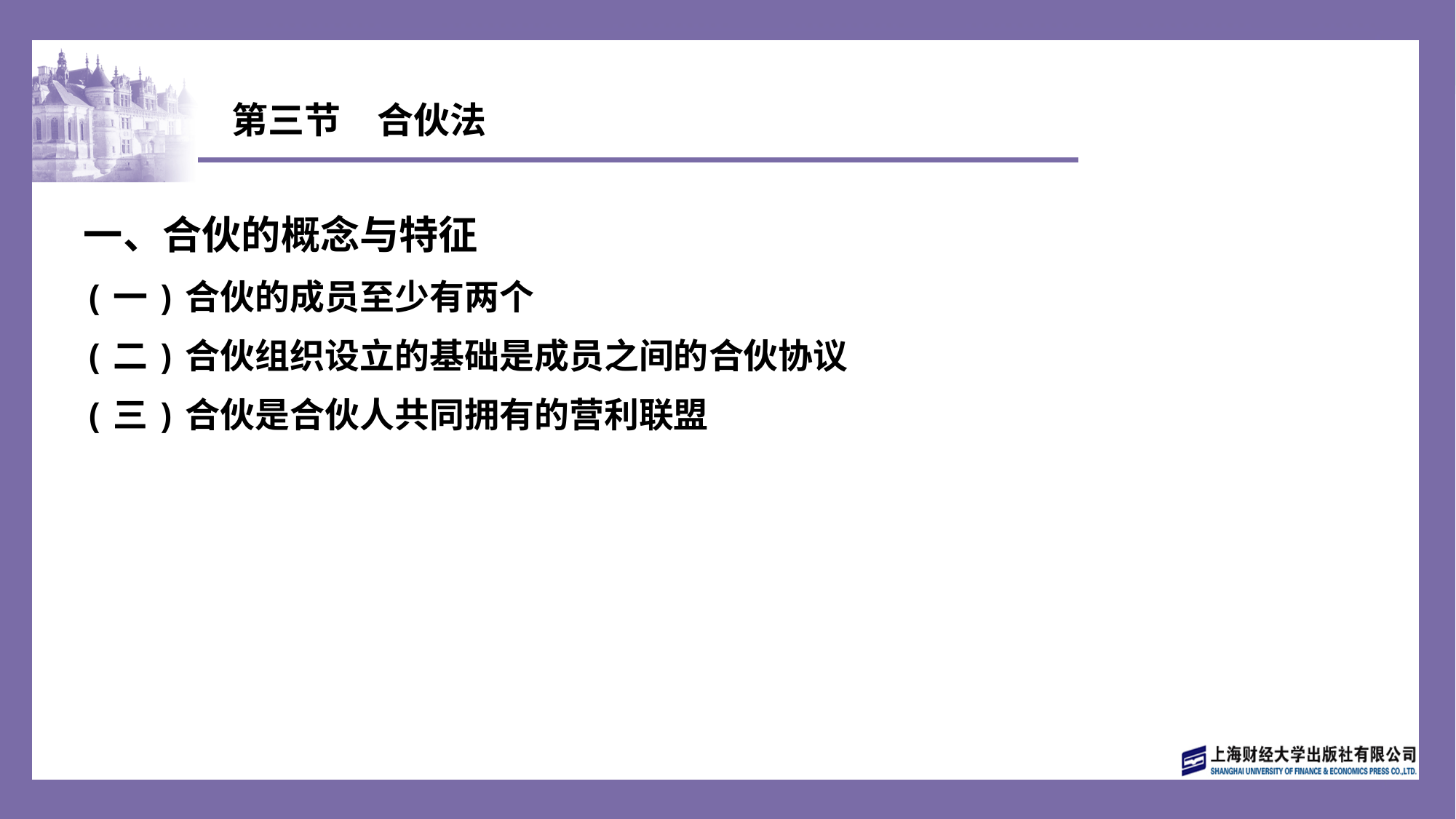

# 第三节　合伙法
一、合伙的概念与特征
(一)合伙的成员至少有两个
(二)合伙组织设立的基础是成员之间的合伙协议
(三)合伙是合伙人共同拥有的营利联盟